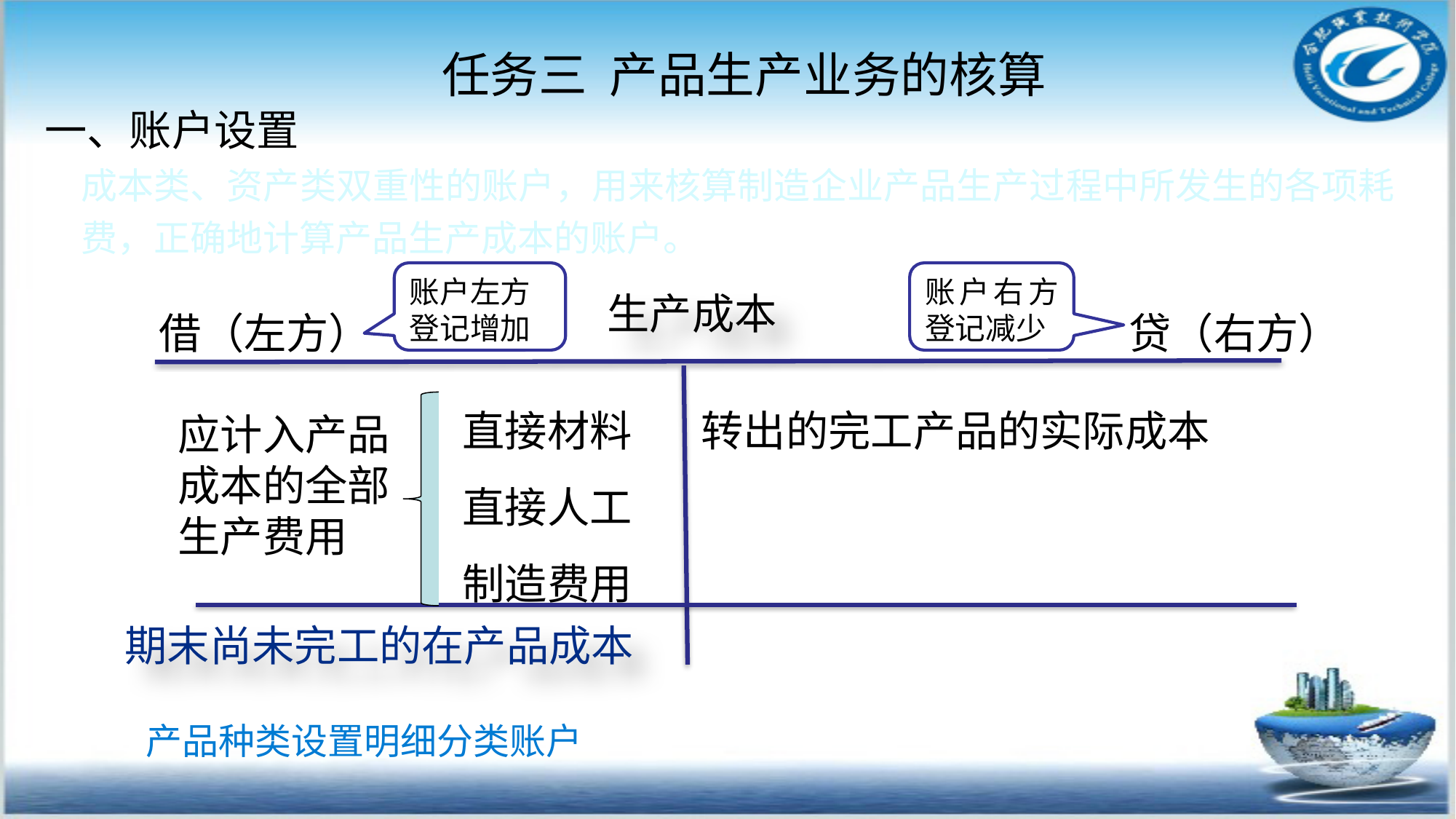

任务三  产品生产业务的核算
#
一、账户设置
成本类、资产类双重性的账户，用来核算制造企业产品生产过程中所发生的各项耗费，正确地计算产品生产成本的账户。
账户左方登记增加
账户右方登记减少
生产成本
借（左方）
贷（右方）
直接材料
直接人工
制造费用
转出的完工产品的实际成本

应计入产品成本的全部生产费用
期末尚未完工的在产品成本
产品种类设置明细分类账户